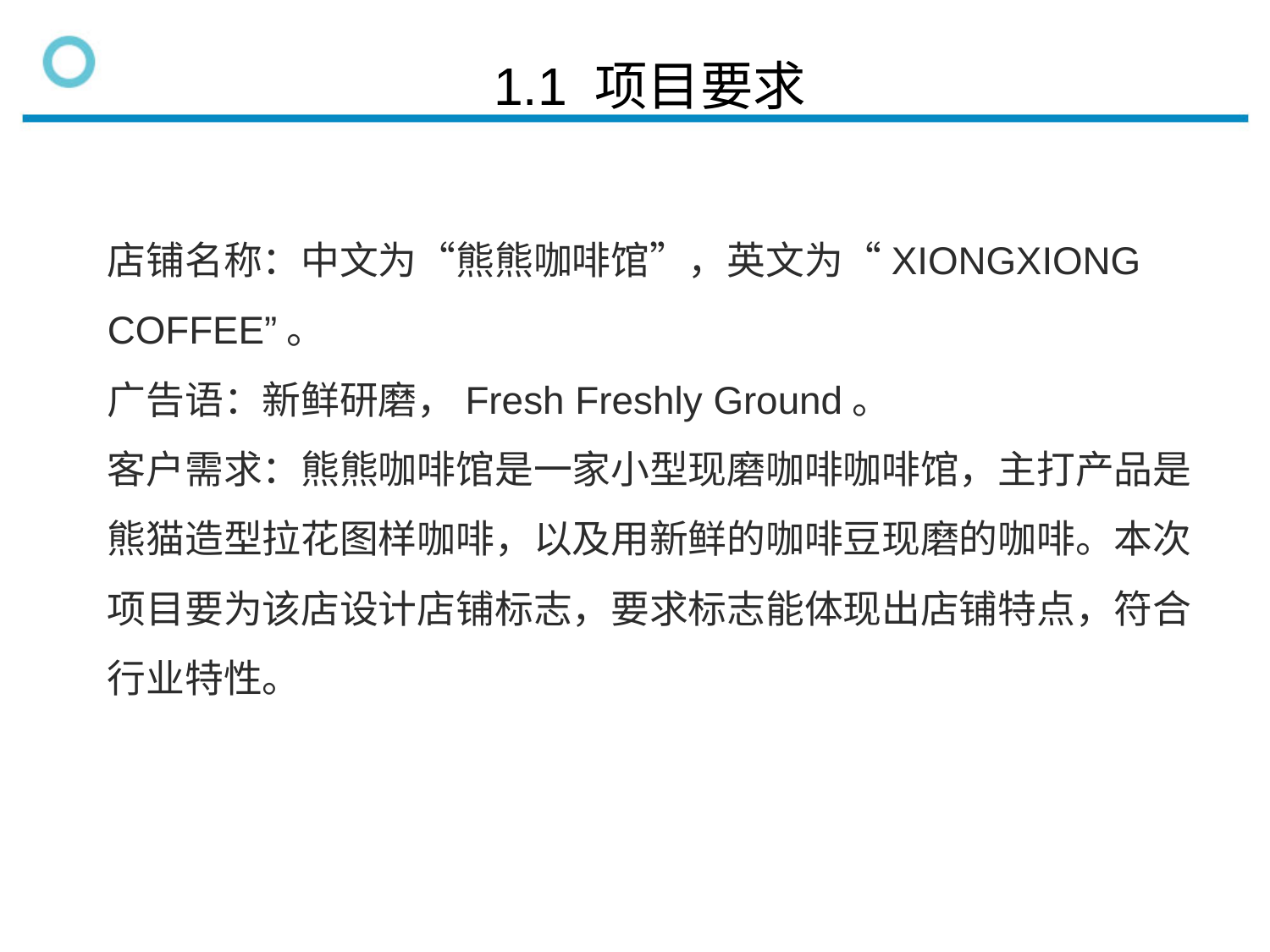

1.1 项目要求
实训项目1 标志设计——设计熊熊咖啡馆标志
店铺名称：中文为“熊熊咖啡馆”，英文为“XIONGXIONG COFFEE”。
广告语：新鲜研磨，Fresh Freshly Ground。
客户需求：熊熊咖啡馆是一家小型现磨咖啡咖啡馆，主打产品是熊猫造型拉花图样咖啡，以及用新鲜的咖啡豆现磨的咖啡。本次项目要为该店设计店铺标志，要求标志能体现出店铺特点，符合行业特性。